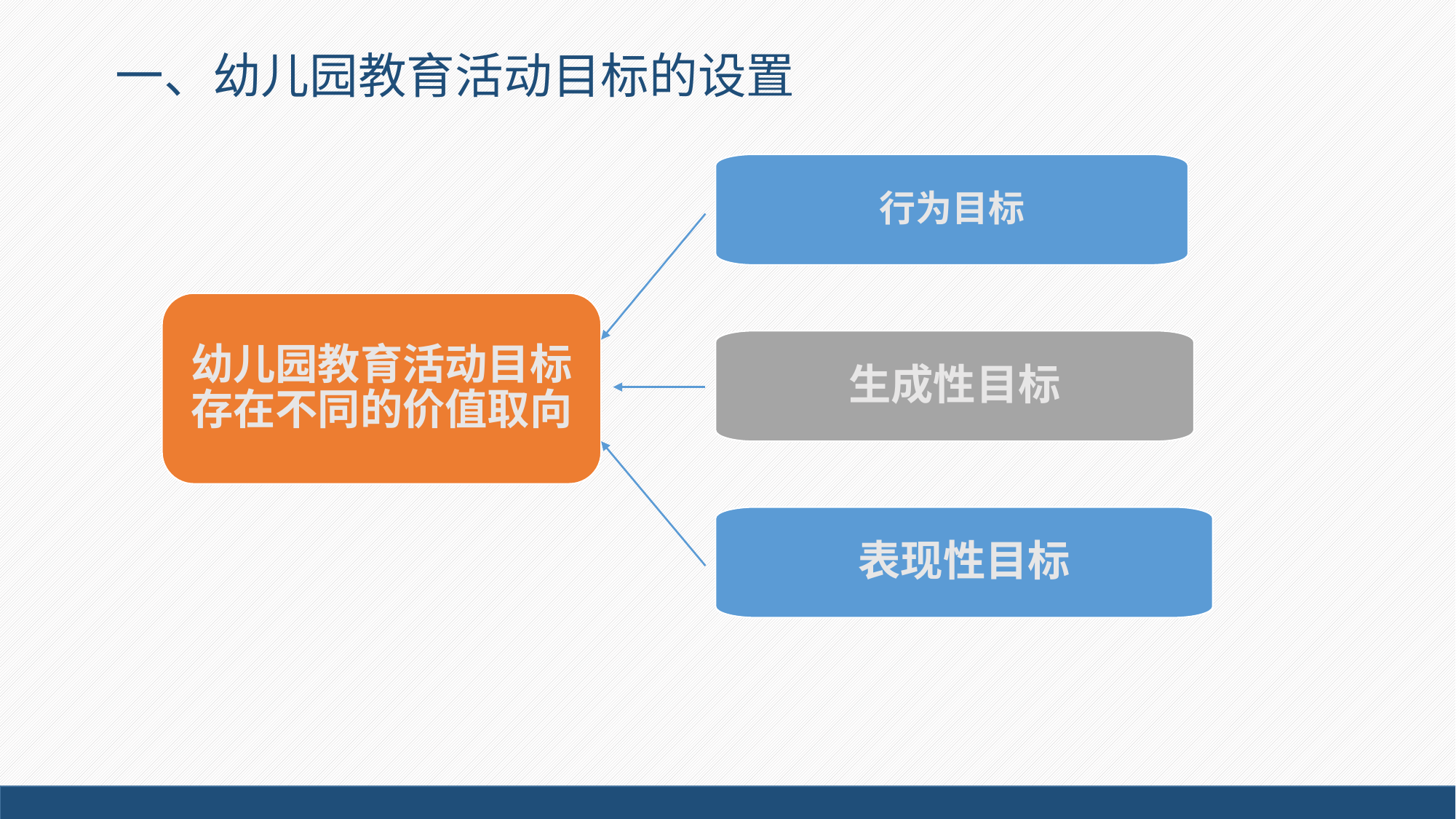

# 一、幼儿园教育活动目标的设置
行为目标
幼儿园教育活动目标存在不同的价值取向
生成性目标
表现性目标